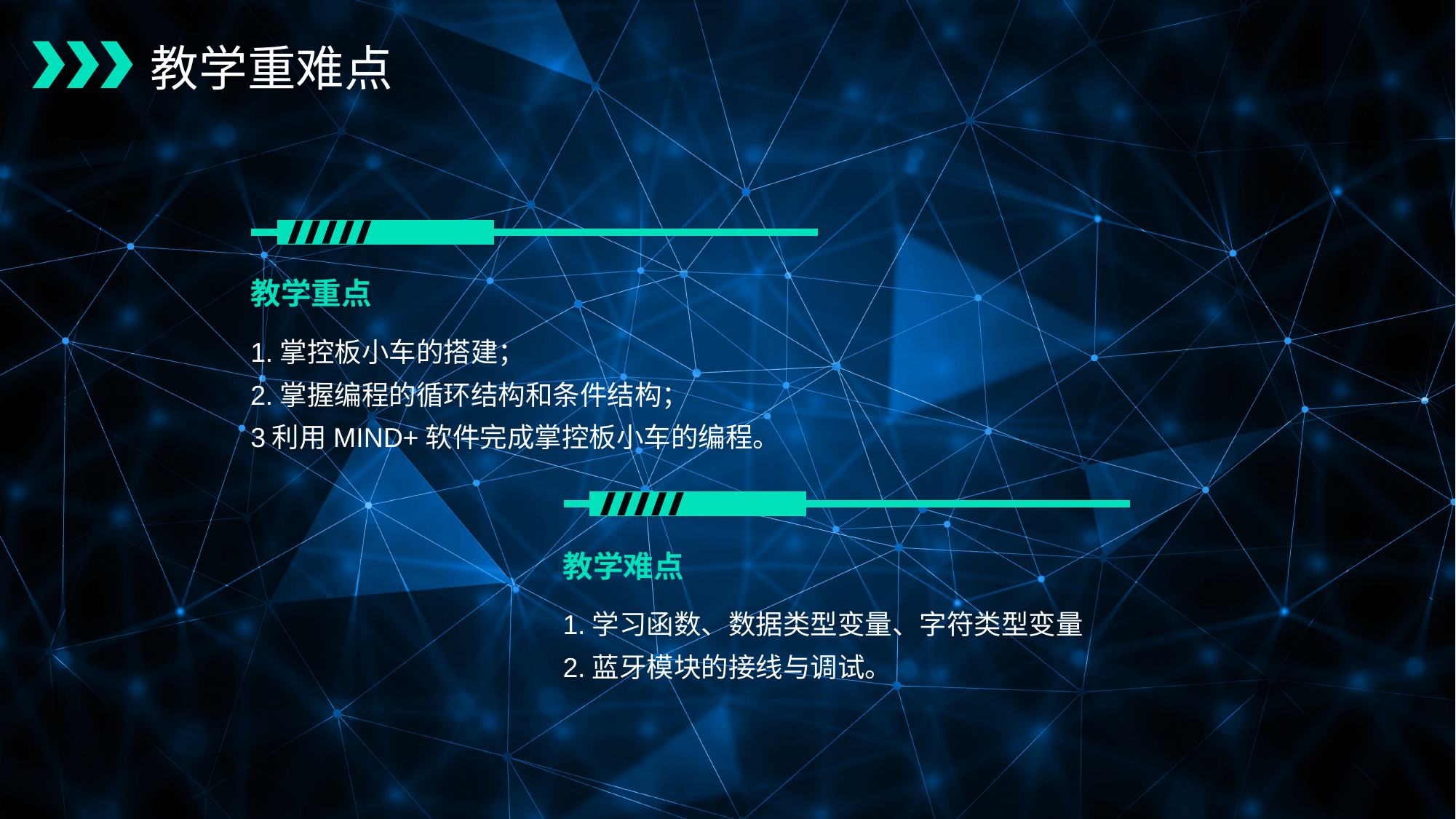

教学重难点

教学重点
1.掌控板小车的搭建；
2.掌握编程的循环结构和条件结构；
3利用MIND+软件完成掌控板小车的编程。

教学难点
1.学习函数、数据类型变量、字符类型变量
2.蓝牙模块的接线与调试。